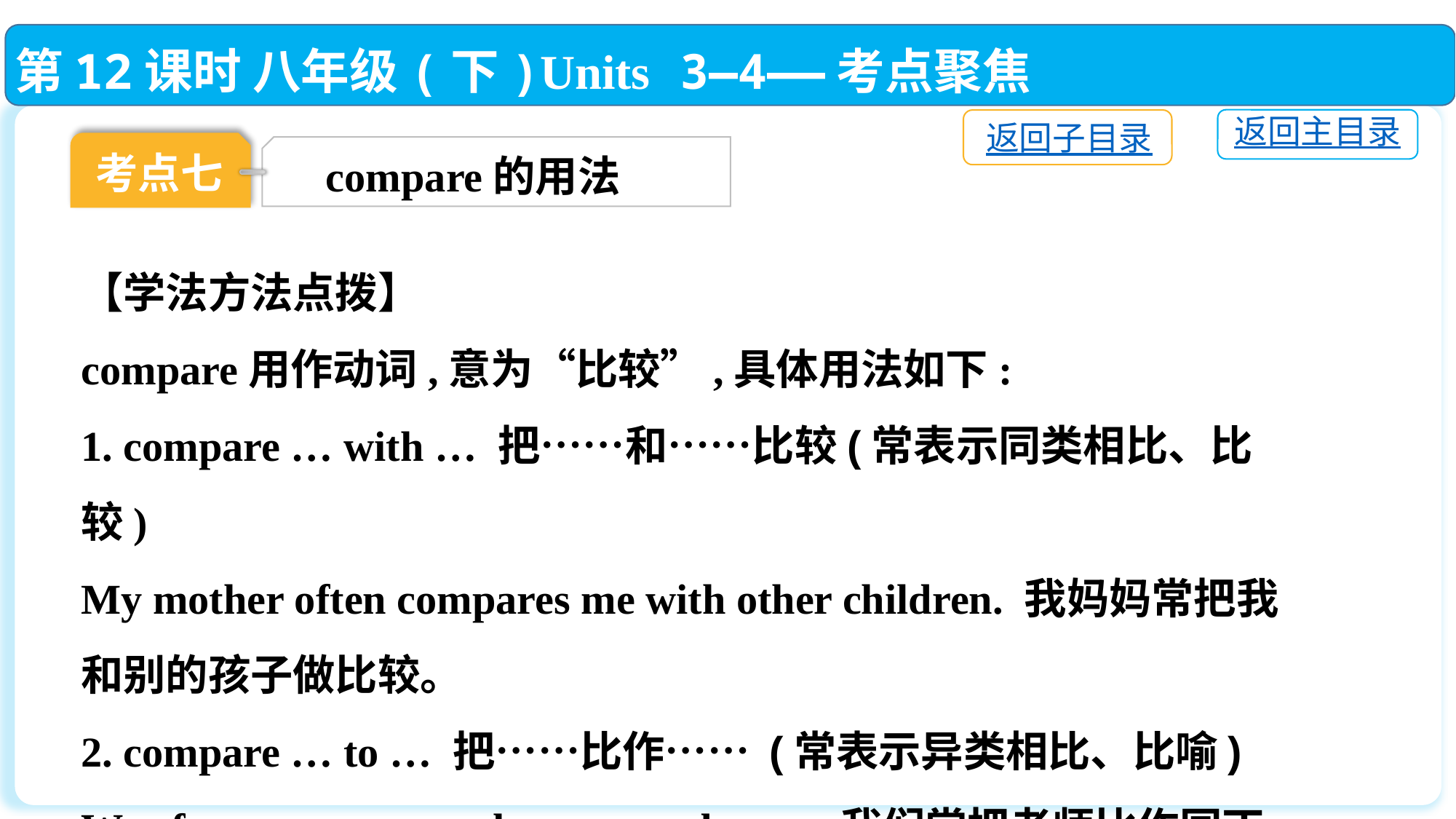

第12课时 八年级(下)Units 3—4——考点聚焦

返回主目录

返回子目录
考点七
compare的用法

【学法方法点拨】
compare用作动词,意为“比较”,具体用法如下:
1. compare … with … 把……和……比较(常表示同类相比、比较)
My mother often compares me with other children. 我妈妈常把我和别的孩子做比较。
2. compare … to … 把……比作…… (常表示异类相比、比喻)
We often compare teachers to gardeners. 我们常把老师比作园丁。